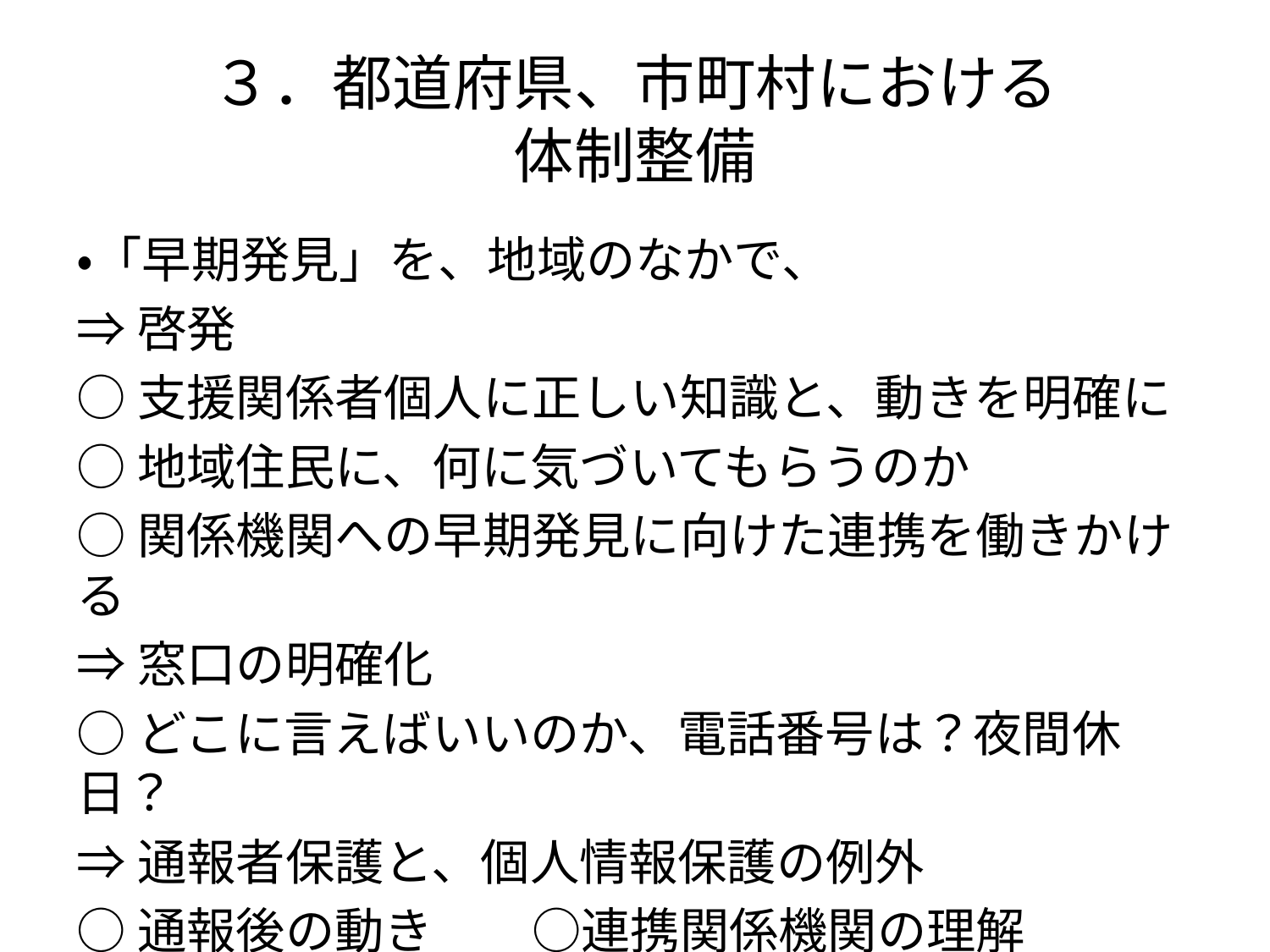

# ３．都道府県、市町村における 体制整備
・「早期発見」を、地域のなかで、
⇒啓発
○支援関係者個人に正しい知識と、動きを明確に
○地域住民に、何に気づいてもらうのか
○関係機関への早期発見に向けた連携を働きかける
⇒窓口の明確化
○どこに言えばいいのか、電話番号は？夜間休日？
⇒通報者保護と、個人情報保護の例外
○通報後の動き　　○連携関係機関の理解